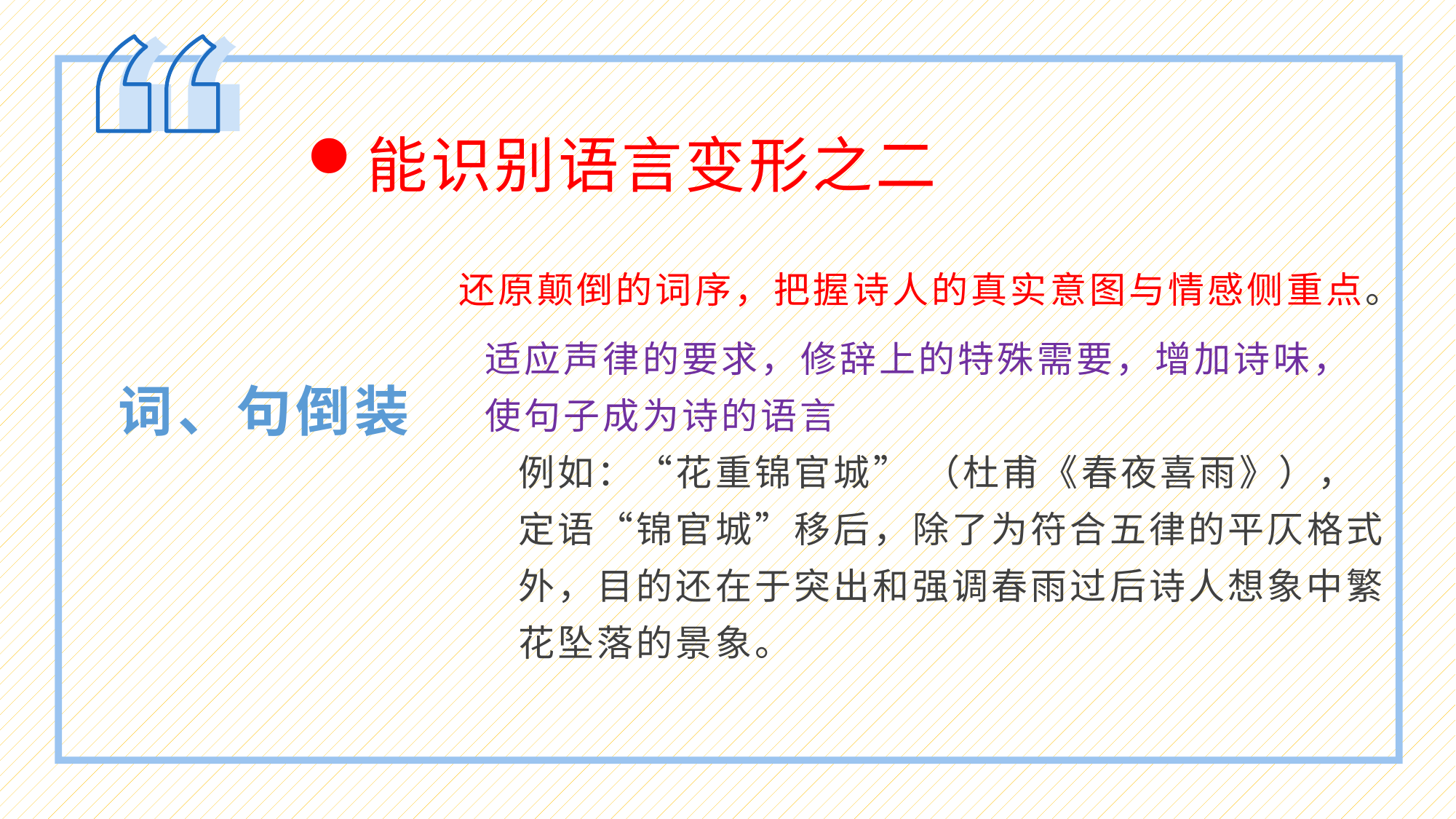

能识别语言变形之二
还原颠倒的词序，把握诗人的真实意图与情感侧重点。
适应声律的要求，修辞上的特殊需要，增加诗味，使句子成为诗的语言
例如：“花重锦官城” （杜甫《春夜喜雨》），定语“锦官城”移后，除了为符合五律的平仄格式外，目的还在于突出和强调春雨过后诗人想象中繁花坠落的景象。
词、句倒装